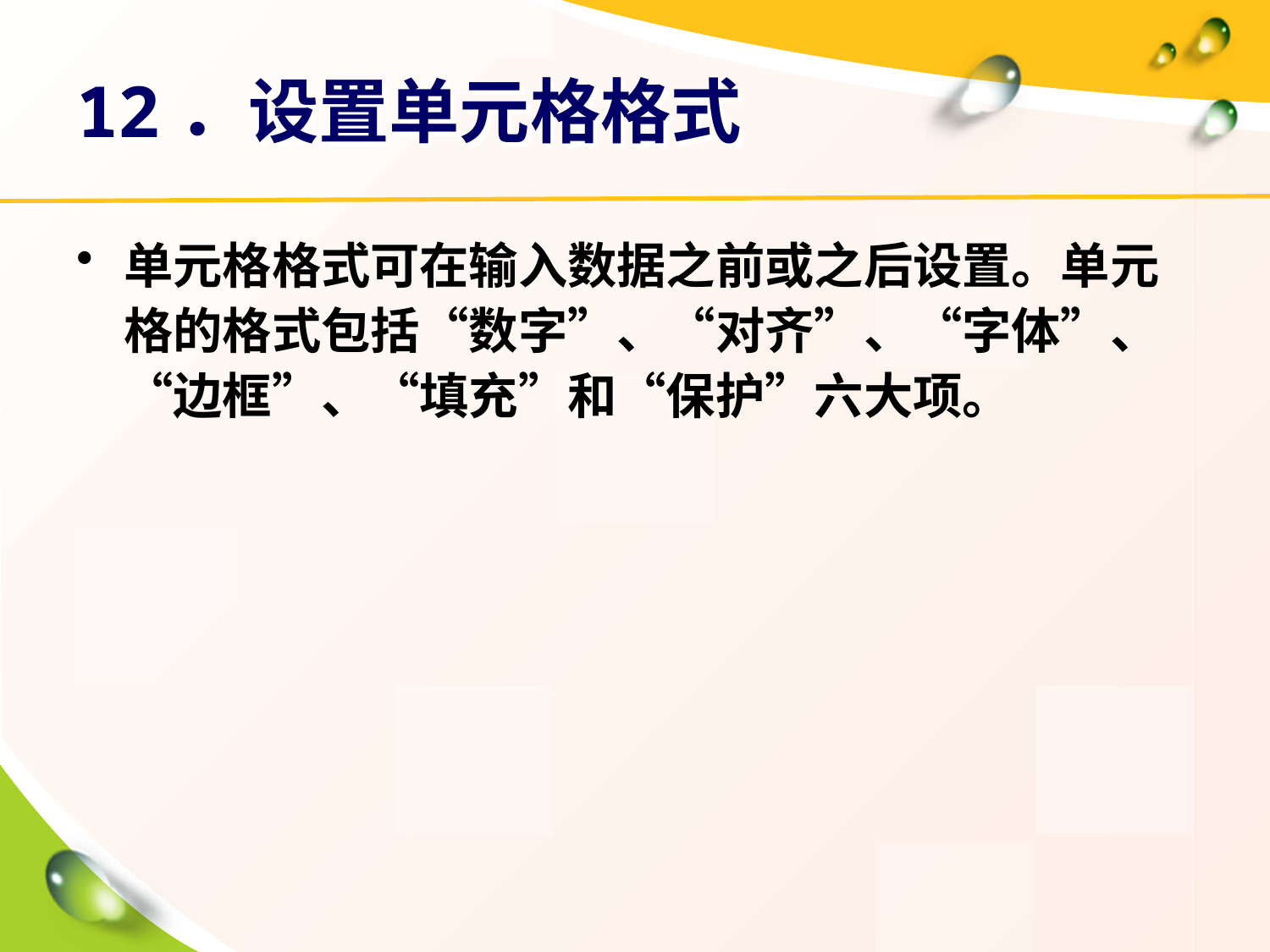

# 12．设置单元格格式
单元格格式可在输入数据之前或之后设置。单元格的格式包括“数字”、“对齐”、“字体”、“边框”、“填充”和“保护”六大项。